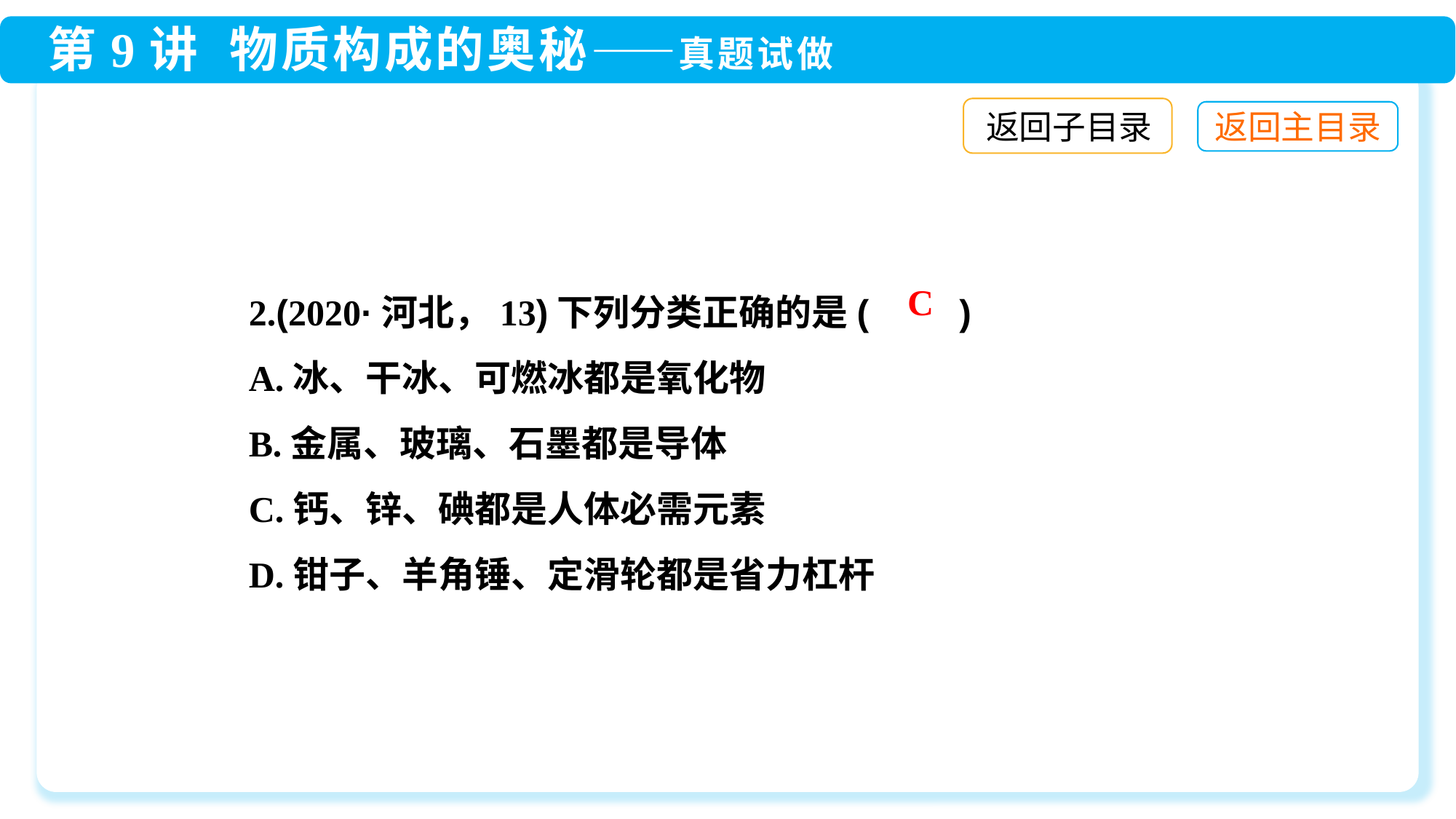

返回子目录

2.(2020·河北，13)下列分类正确的是(　　)
A.冰、干冰、可燃冰都是氧化物
B.金属、玻璃、石墨都是导体
C.钙、锌、碘都是人体必需元素
D.钳子、羊角锤、定滑轮都是省力杠杆
C